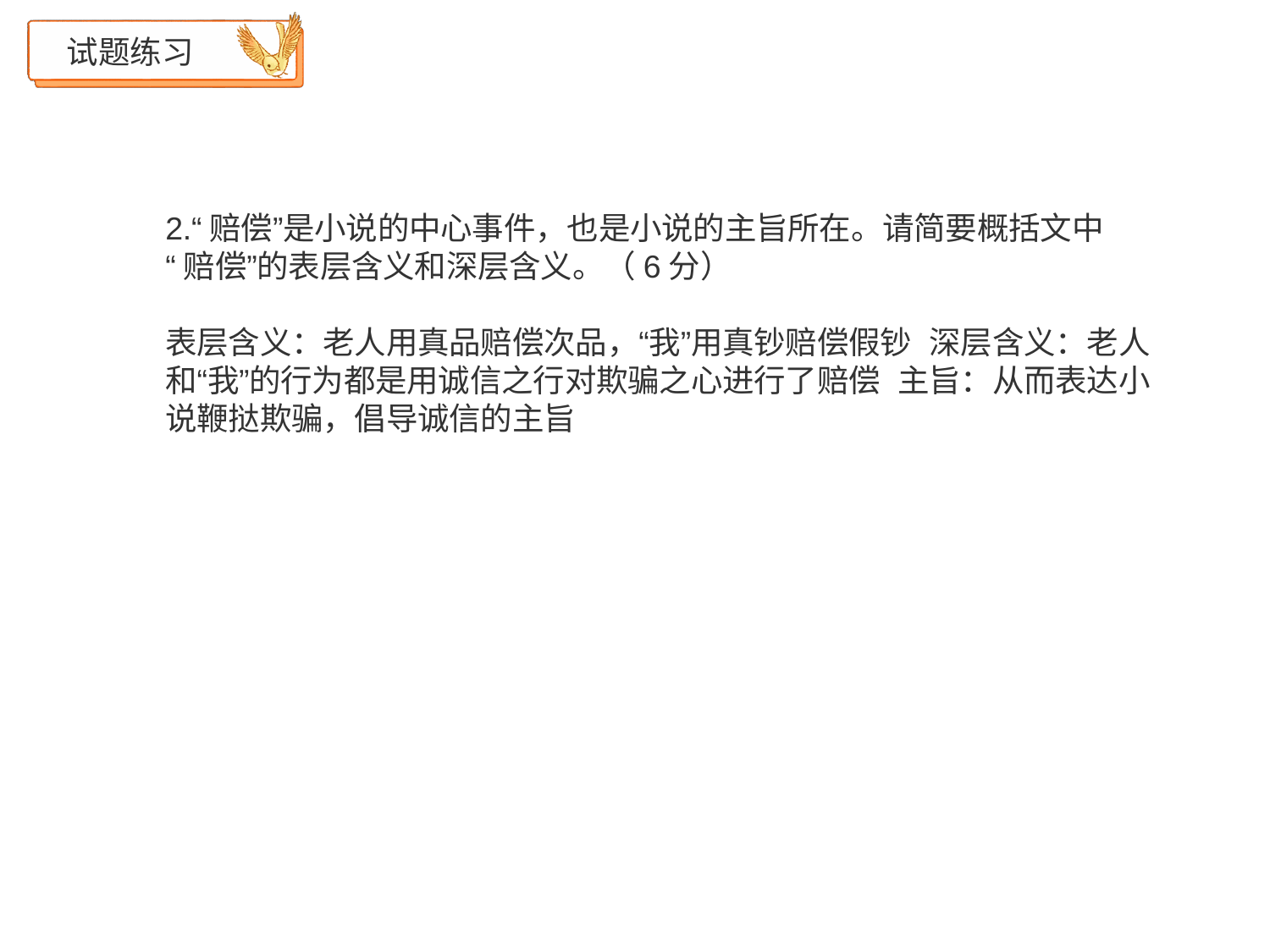

# 试题练习
2.“赔偿”是小说的中心事件，也是小说的主旨所在。请简要概括文中
“赔偿”的表层含义和深层含义。（6分）

表层含义：老人用真品赔偿次品，“我”用真钞赔偿假钞  深层含义：老人和“我”的行为都是用诚信之行对欺骗之心进行了赔偿  主旨：从而表达小说鞭挞欺骗，倡导诚信的主旨